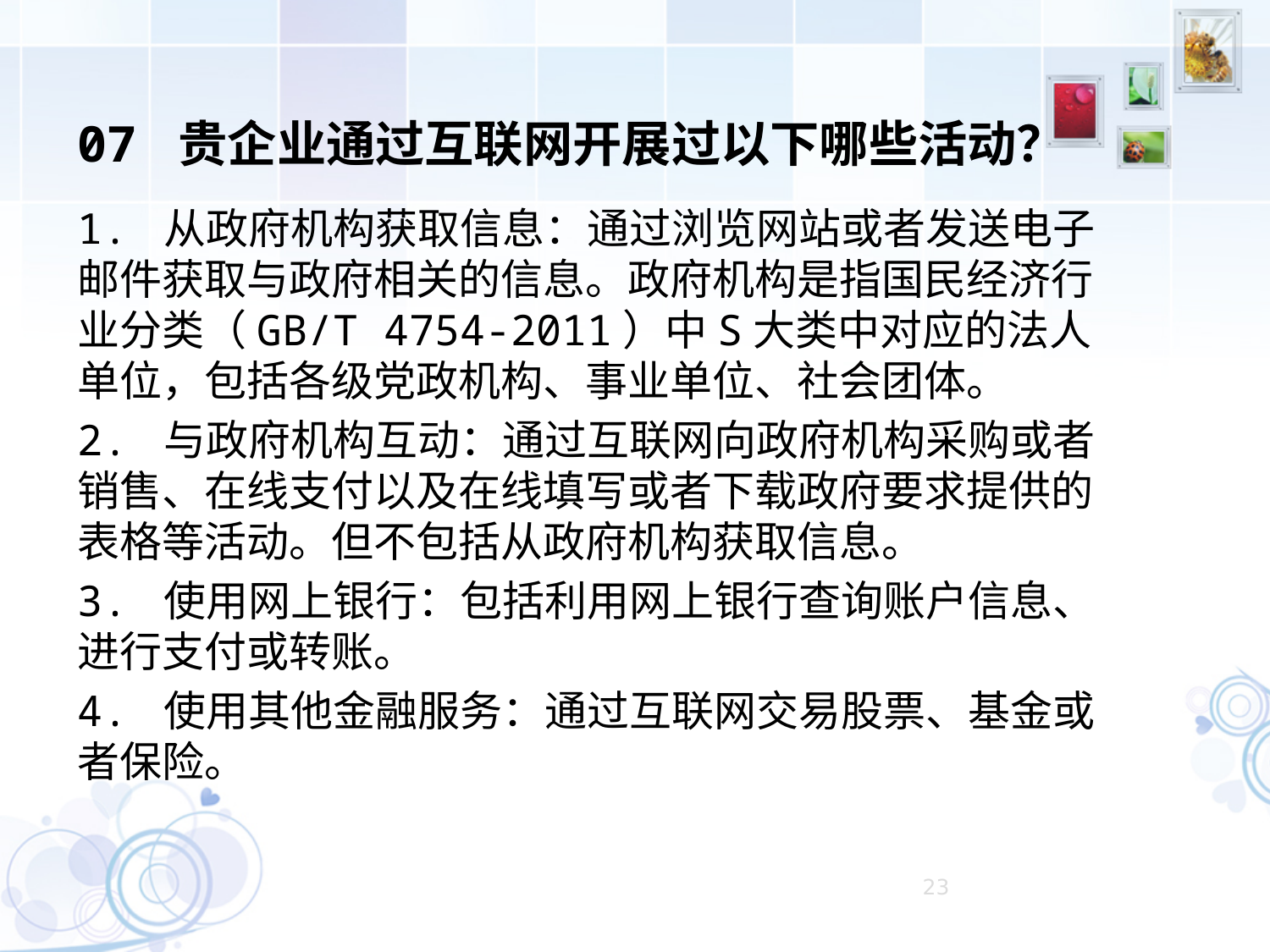

07 贵企业通过互联网开展过以下哪些活动？

1. 从政府机构获取信息：通过浏览网站或者发送电子邮件获取与政府相关的信息。政府机构是指国民经济行业分类（GB/T 4754-2011）中S大类中对应的法人单位，包括各级党政机构、事业单位、社会团体。
2. 与政府机构互动：通过互联网向政府机构采购或者销售、在线支付以及在线填写或者下载政府要求提供的表格等活动。但不包括从政府机构获取信息。
3. 使用网上银行：包括利用网上银行查询账户信息、进行支付或转账。
4. 使用其他金融服务：通过互联网交易股票、基金或者保险。
23